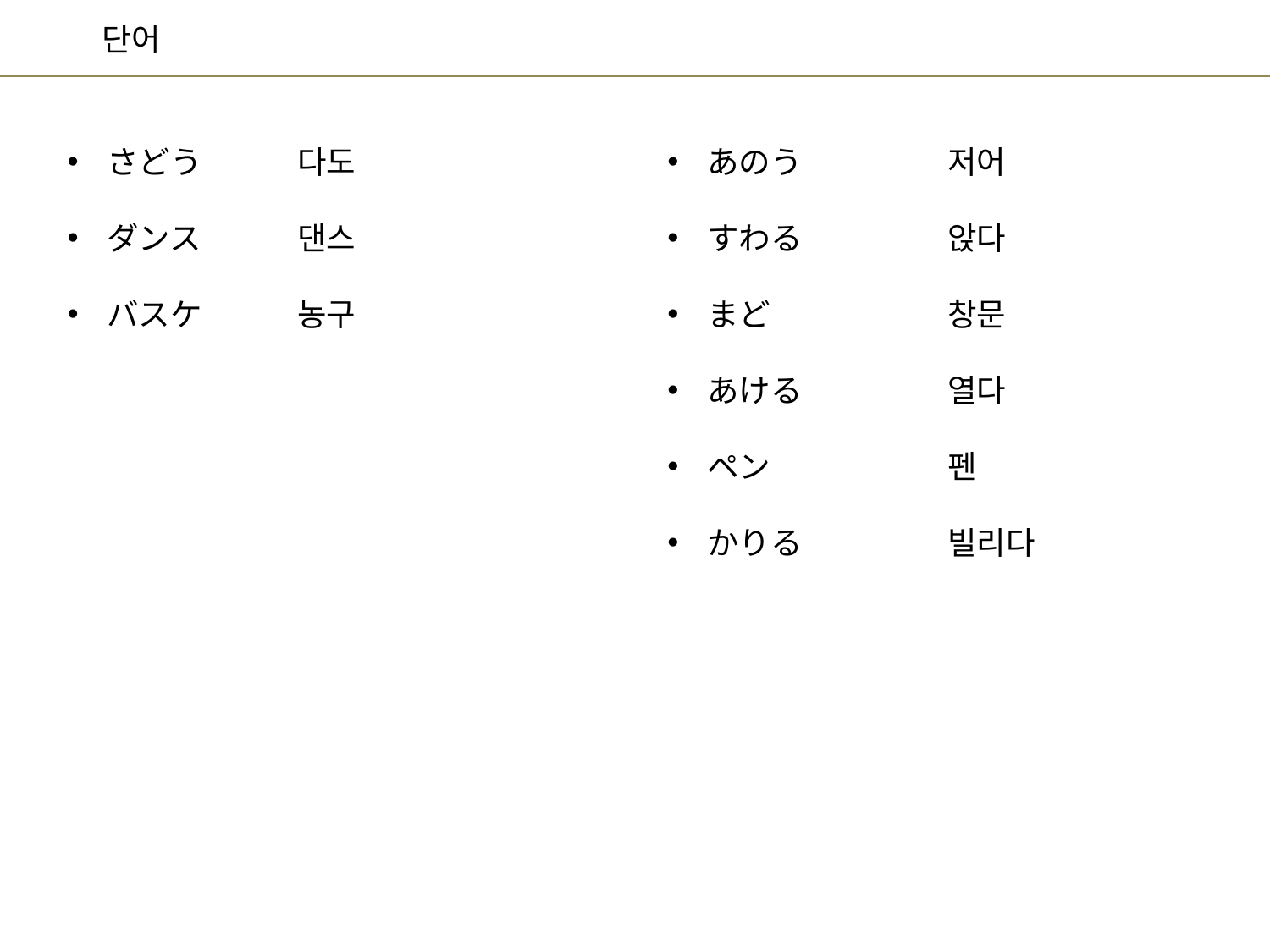

저어

앉다

창문

열다

펜

빌리다
다도

댄스

농구
あのう

すわる

まど

あける

ペン

かりる
さどう

ダンス

バスケ